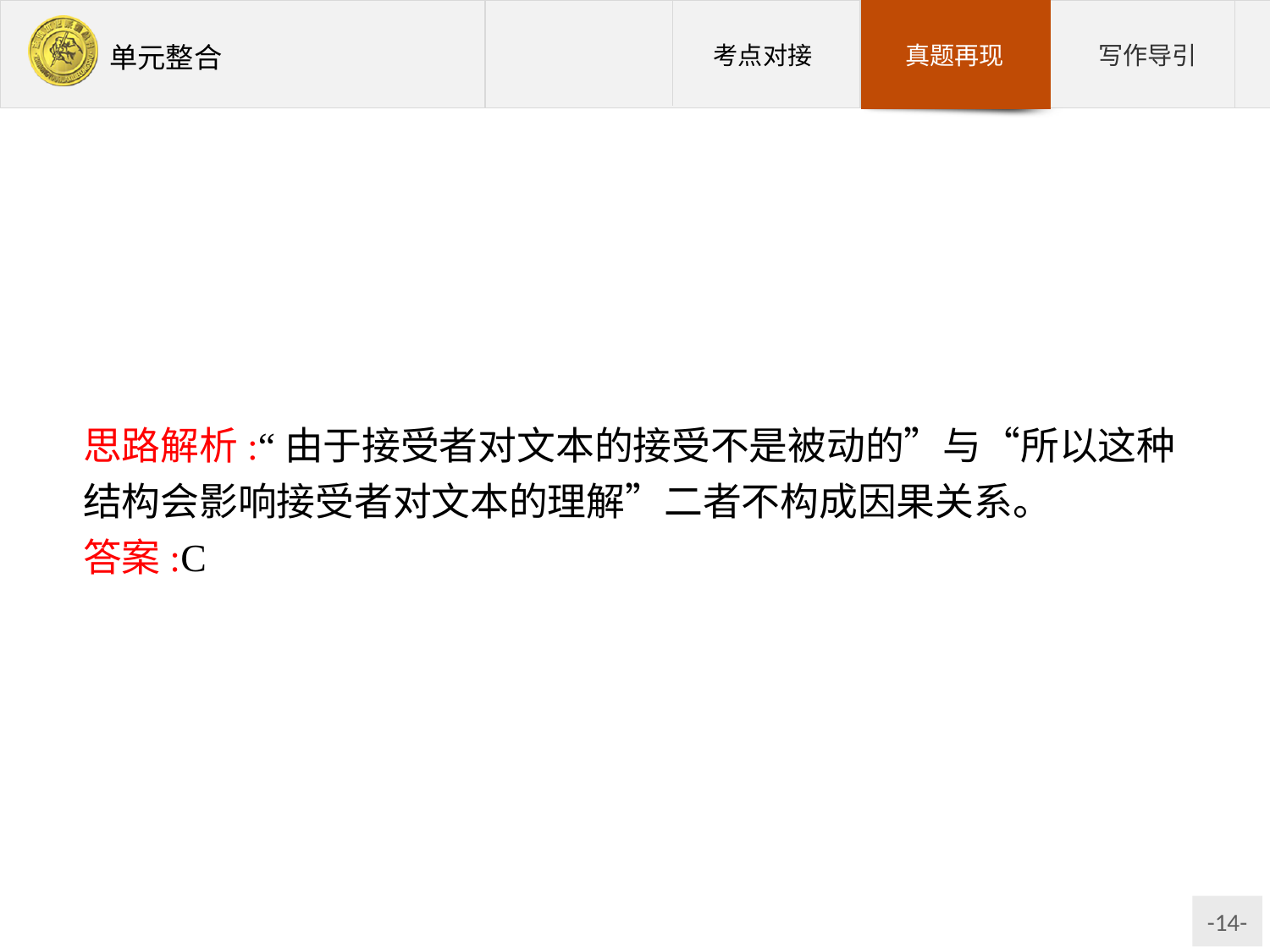

思路解析:“由于接受者对文本的接受不是被动的”与“所以这种结构会影响接受者对文本的理解”二者不构成因果关系。
答案:C